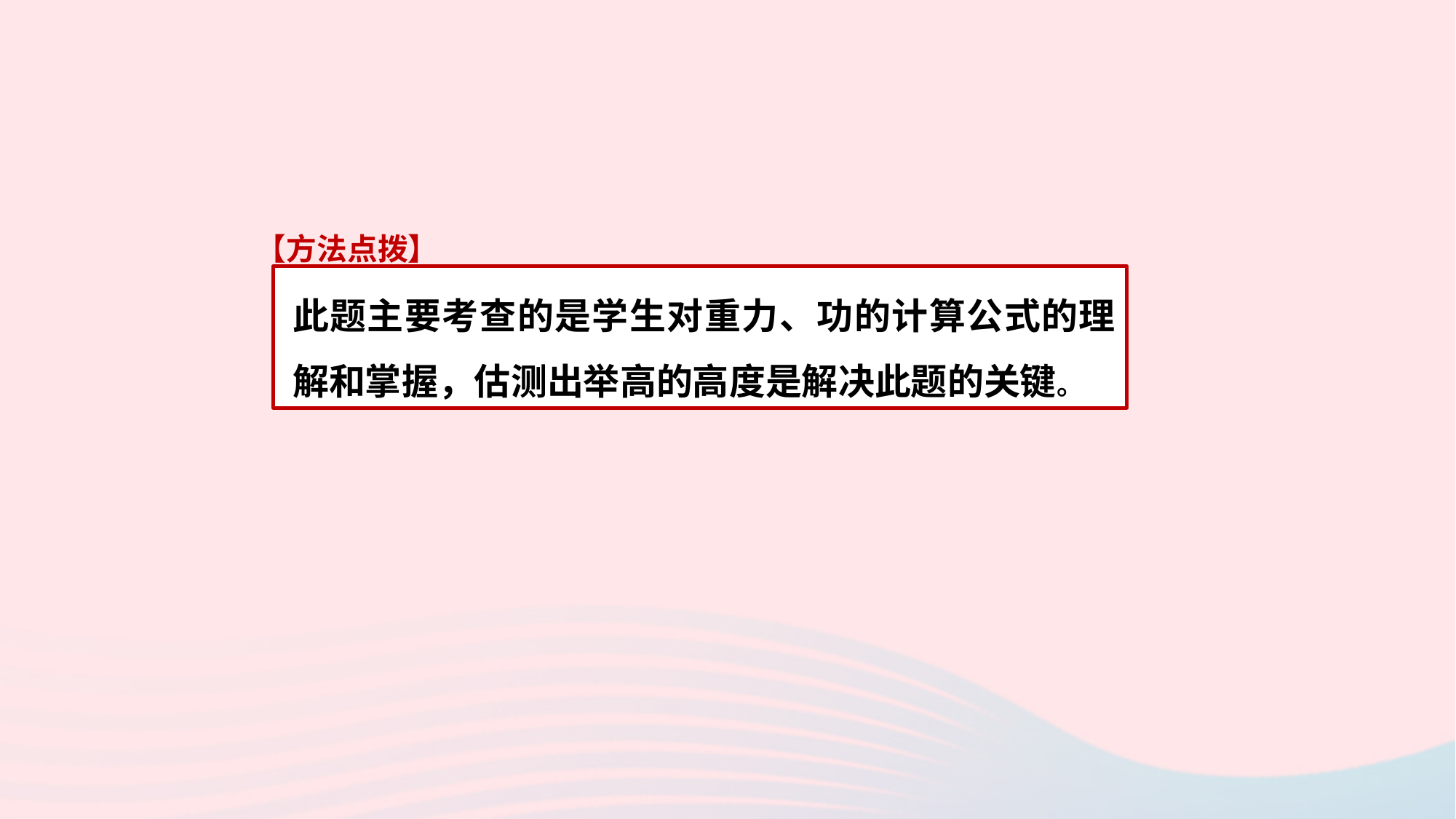

【方法点拨】
此题主要考查的是学生对重力、功的计算公式的理解和掌握，估测出举高的高度是解决此题的关键。